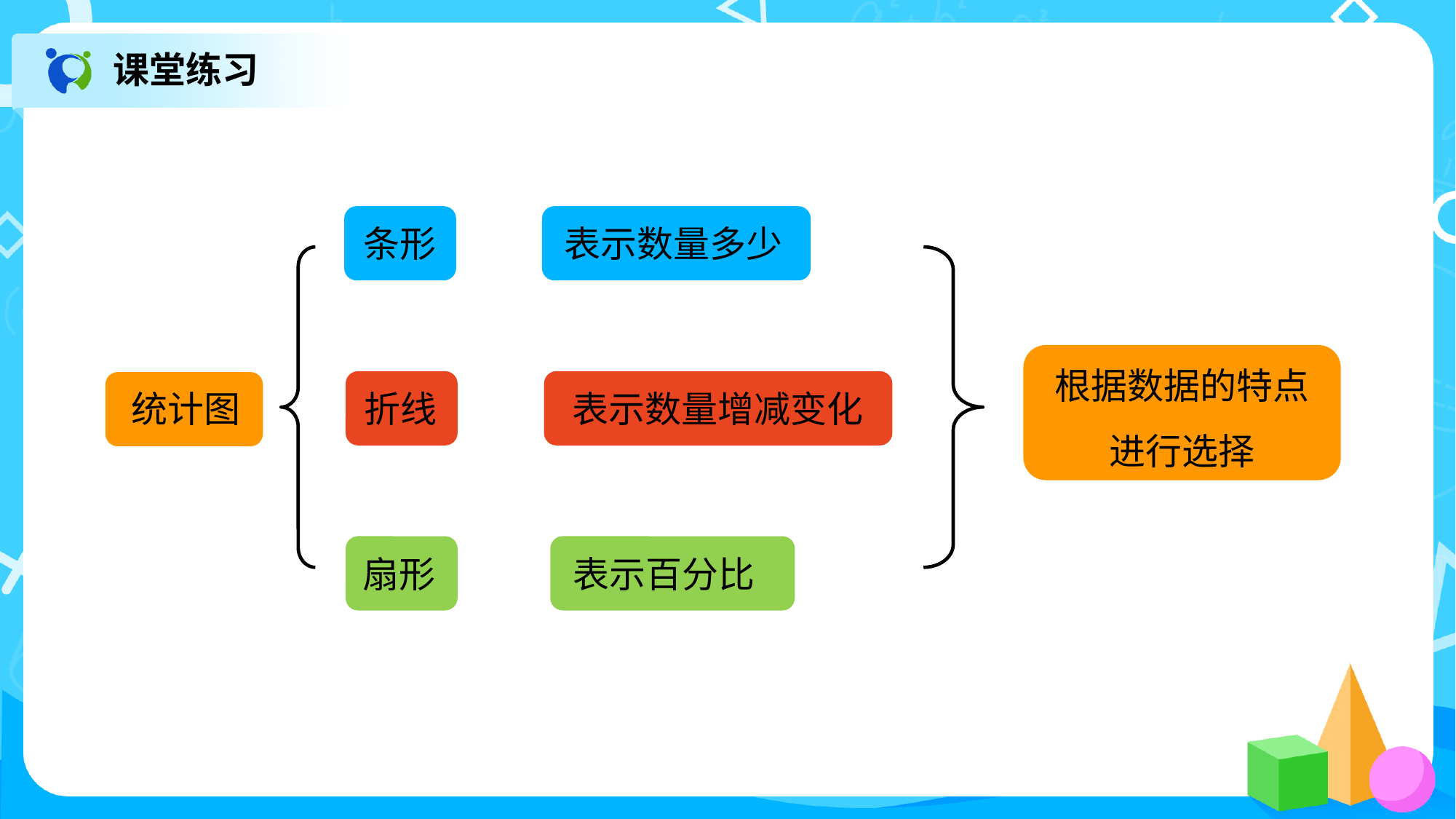

课堂练习

条形

表示数量多少

根据数据的特点
进行选择

折线

表示数量增减变化

统计图

扇形

表示百分比